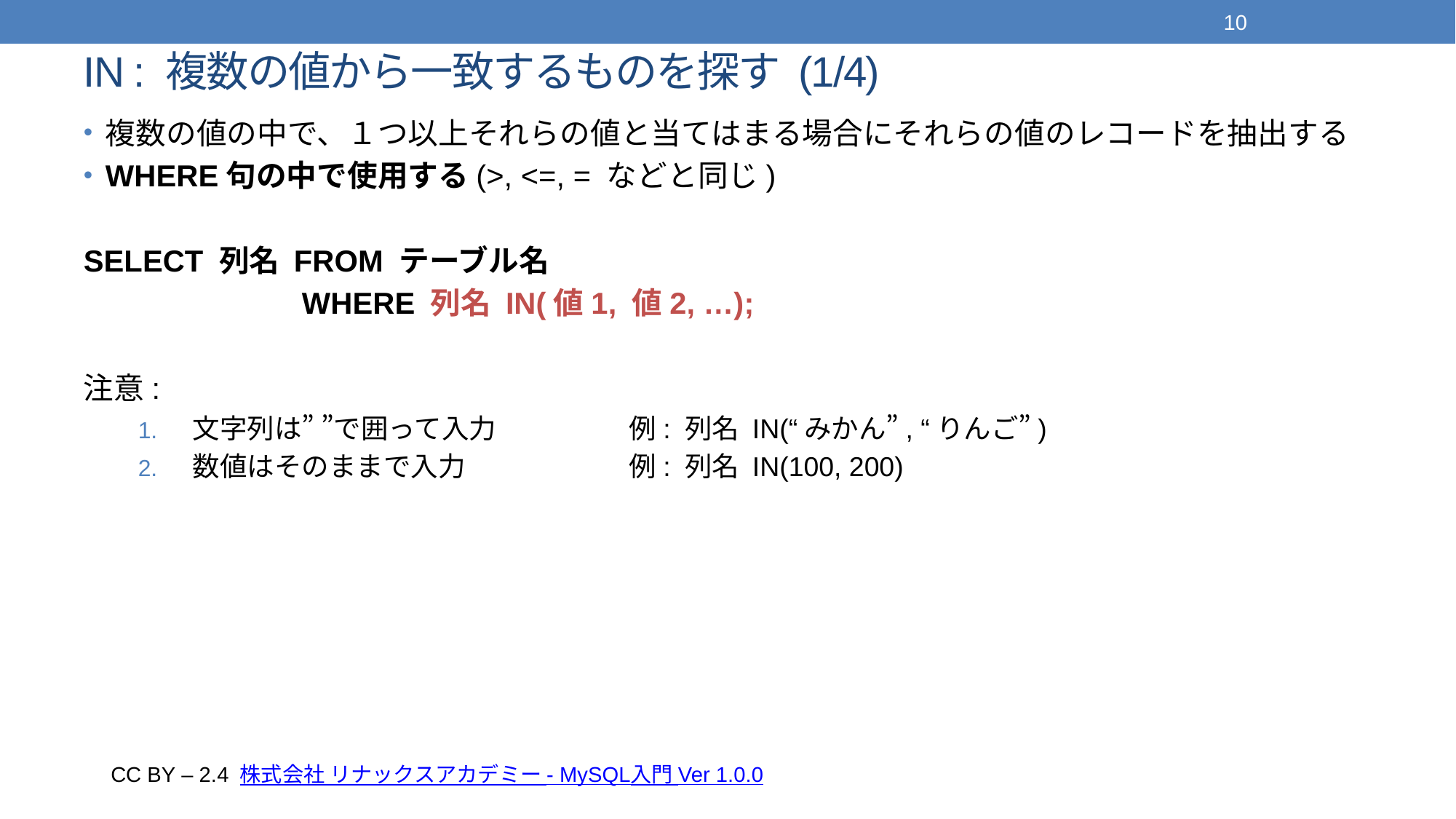

10
# IN : 複数の値から一致するものを探す (1/4)
複数の値の中で、１つ以上それらの値と当てはまる場合にそれらの値のレコードを抽出する
WHERE句の中で使用する(>, <=, = などと同じ)

SELECT 列名 FROM テーブル名
		WHERE 列名 IN(値1, 値2, …);

注意:
文字列は” ”で囲って入力		例: 列名 IN(“みかん”, “りんご”)
数値はそのままで入力 		例: 列名 IN(100, 200)

CC BY – 2.4 株式会社 リナックスアカデミー - MySQL入門 Ver 1.0.0